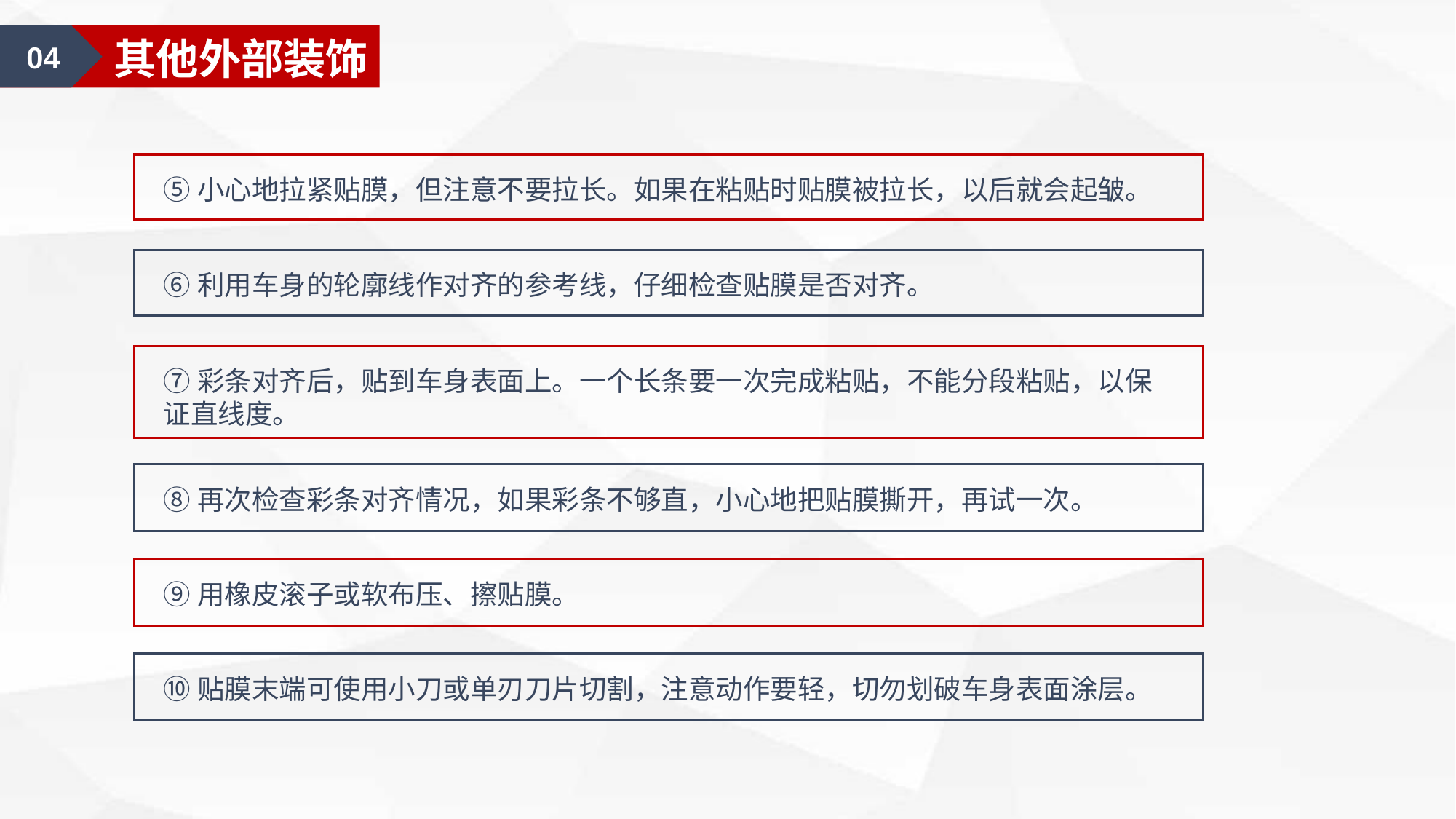

04
其他外部装饰

⑤小心地拉紧贴膜，但注意不要拉长。如果在粘贴时贴膜被拉长，以后就会起皱。

⑥利用车身的轮廓线作对齐的参考线，仔细检查贴膜是否对齐。

⑦彩条对齐后，贴到车身表面上。一个长条要一次完成粘贴，不能分段粘贴，以保证直线度。

⑧再次检查彩条对齐情况，如果彩条不够直，小心地把贴膜撕开，再试一次。

⑨用橡皮滚子或软布压、擦贴膜。

⑩贴膜末端可使用小刀或单刃刀片切割，注意动作要轻，切勿划破车身表面涂层。